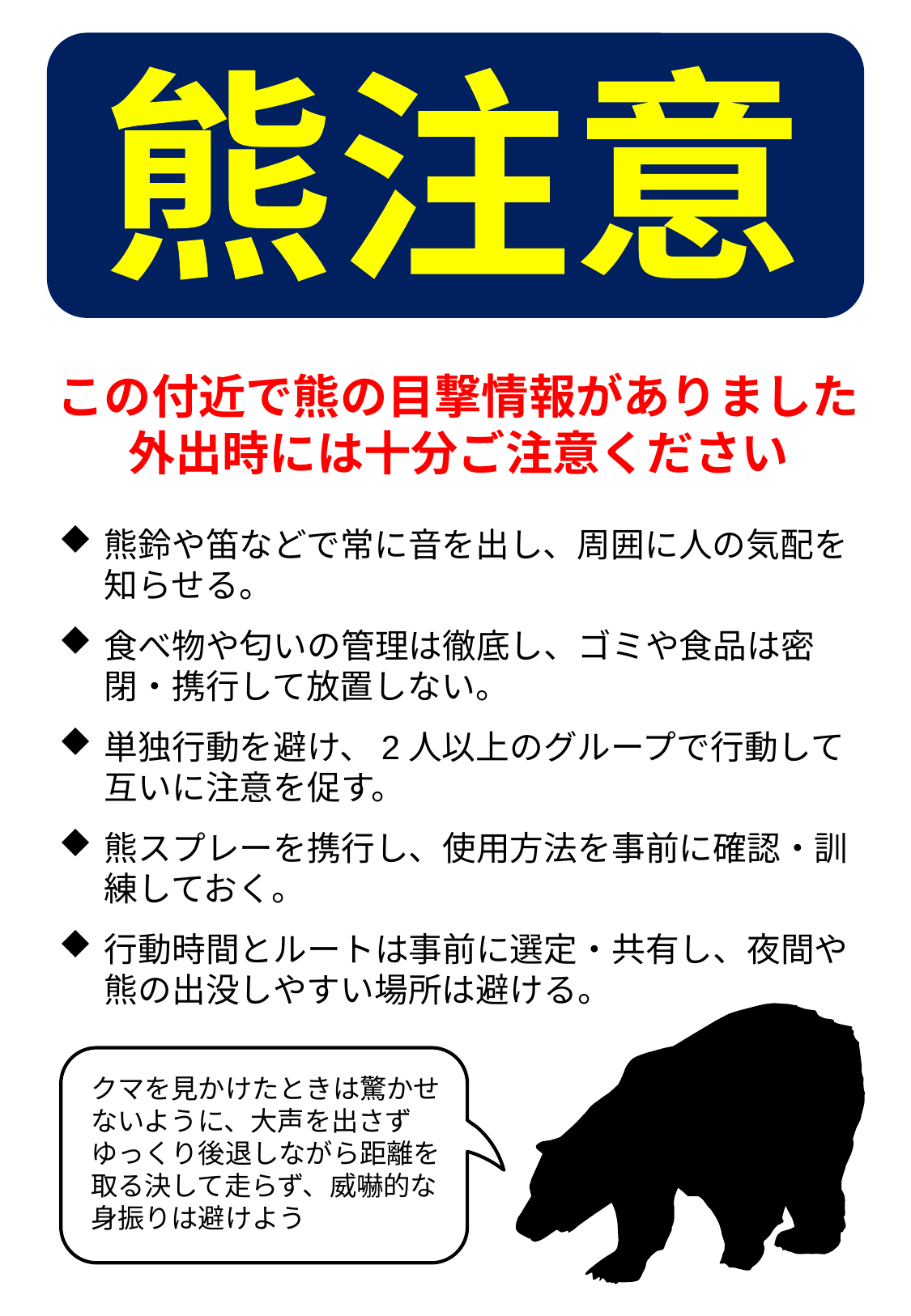

熊注意
この付近で熊の目撃情報がありました
外出時には十分ご注意ください
熊鈴や笛などで常に音を出し、周囲に人の気配を知らせる。
食べ物や匂いの管理は徹底し、ゴミや食品は密閉・携行して放置しない。
単独行動を避け、2人以上のグループで行動して互いに注意を促す。
熊スプレーを携行し、使用方法を事前に確認・訓練しておく。
行動時間とルートは事前に選定・共有し、夜間や熊の出没しやすい場所は避ける。

クマを見かけたときは驚かせないように、大声を出さずゆっくり後退しながら距離を取る決して走らず、威嚇的な身振りは避けよう